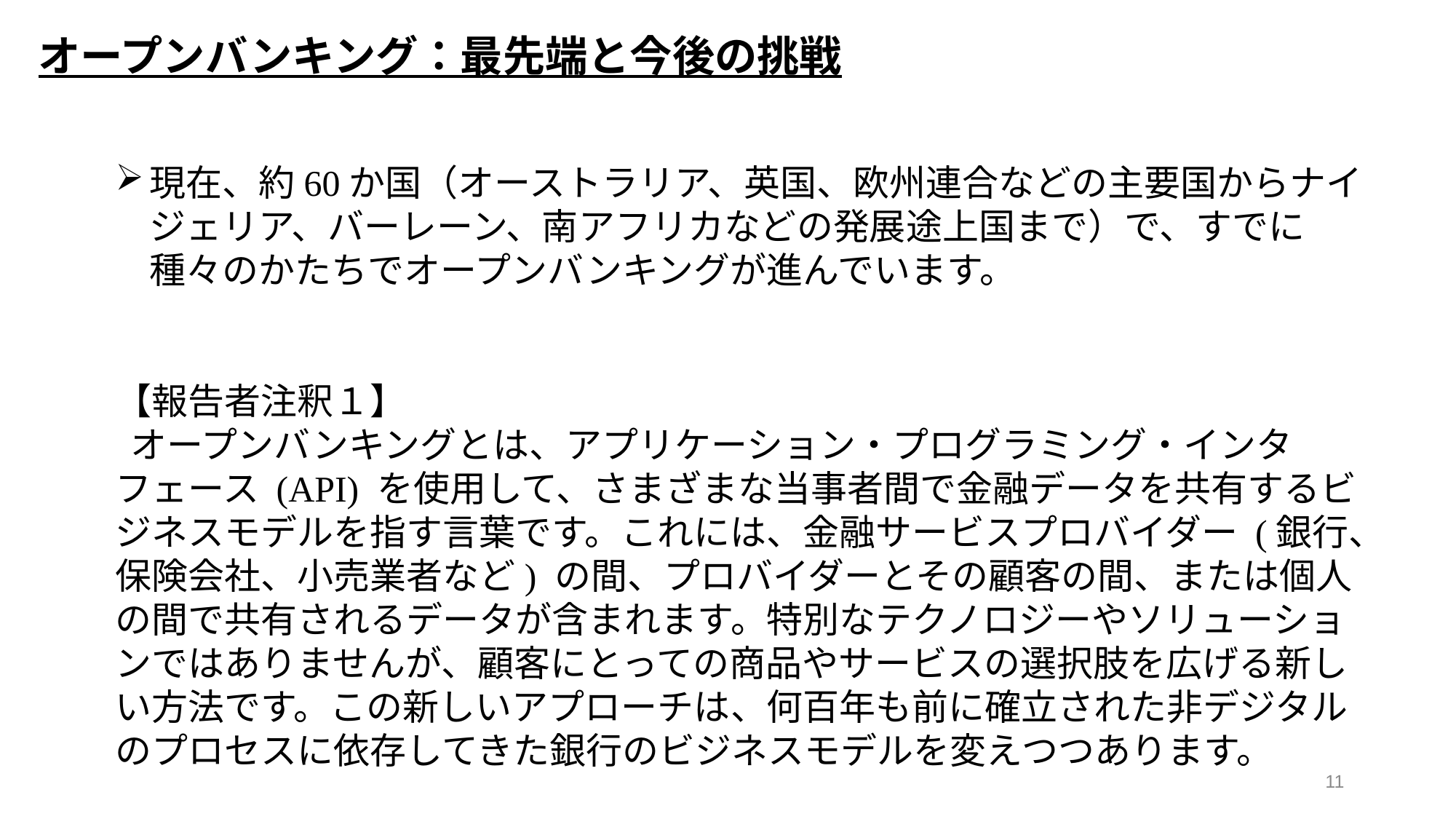

オープンバンキング：最先端と今後の挑戦
現在、約60か国（オーストラリア、英国、欧州連合などの主要国からナイジェリア、バーレーン、南アフリカなどの発展途上国まで）で、すでに種々のかたちでオープンバンキングが進んでいます。

【報告者注釈１】
オープンバンキングとは、アプリケーション・プログラミング・インタフェース (API) を使用して、さまざまな当事者間で金融データを共有するビジネスモデルを指す言葉です。これには、金融サービスプロバイダー (銀行、保険会社、小売業者など) の間、プロバイダーとその顧客の間、または個人の間で共有されるデータが含まれます。特別なテクノロジーやソリューションではありませんが、顧客にとっての商品やサービスの選択肢を広げる新しい方法です。この新しいアプローチは、何百年も前に確立された非デジタルのプロセスに依存してきた銀行のビジネスモデルを変えつつあります。

11